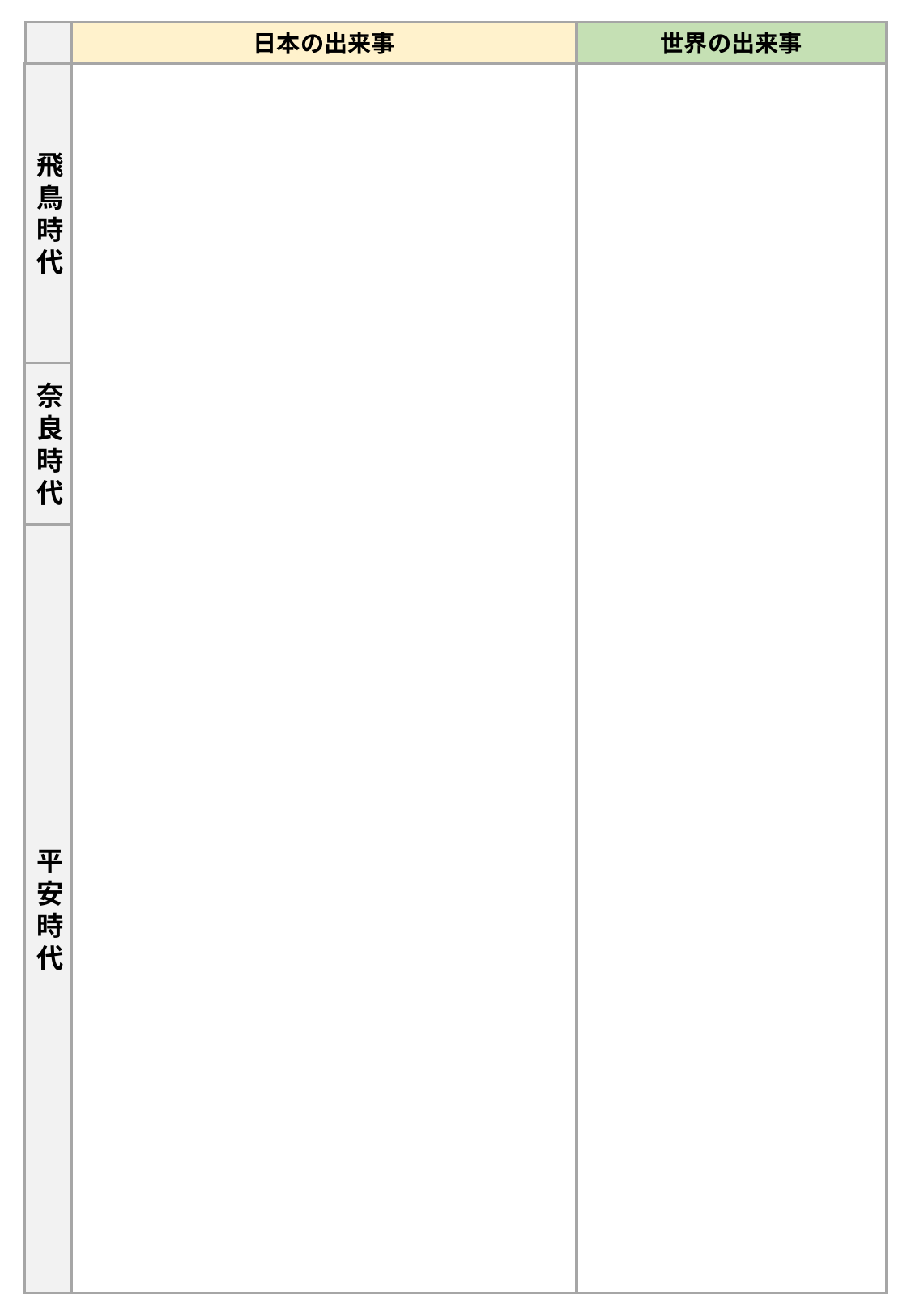

日本の出来事
世界の出来事

飛鳥時代
西暦
出来事・文化
出来事・文化
西暦
奈良時代
出来事・文化
西暦
出来事・文化
西暦
出来事・文化
西暦
平安時代
出来事・文化
西暦
出来事・文化
西暦
出来事・文化
西暦
出来事・文化
西暦
西暦
出来事・文化
その他
その他
その他
その他
その他
その他
その他
その他
その他